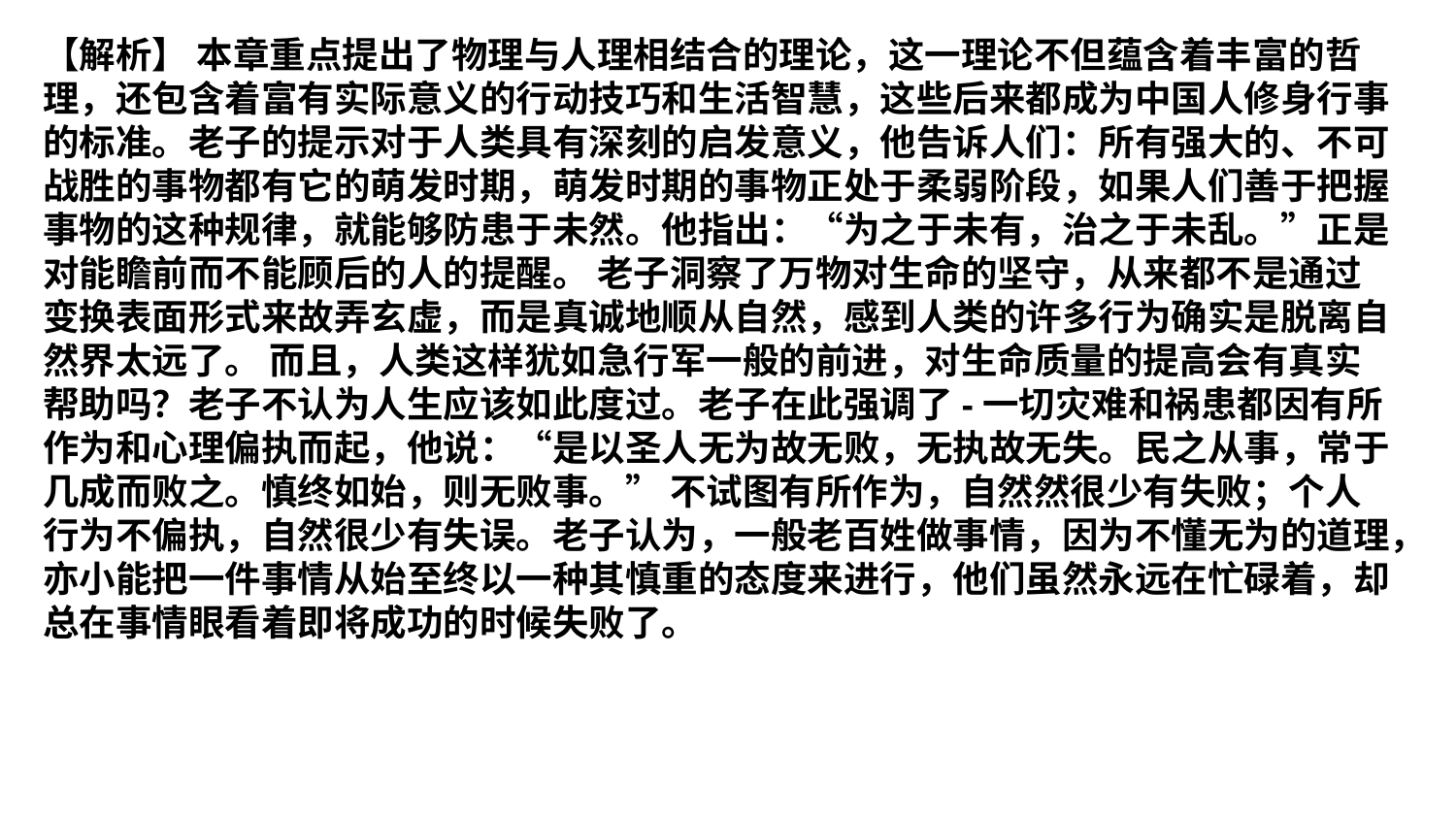

【解析】 本章重点提出了物理与人理相结合的理论，这一理论不但蕴含着丰富的哲理，还包含着富有实际意义的行动技巧和生活智慧，这些后来都成为中国人修身行事的标准。老子的提示对于人类具有深刻的启发意义，他告诉人们：所有强大的、不可战胜的事物都有它的萌发时期，萌发时期的事物正处于柔弱阶段，如果人们善于把握事物的这种规律，就能够防患于未然。他指出：“为之于未有，治之于未乱。”正是对能瞻前而不能顾后的人的提醒。 老子洞察了万物对生命的坚守，从来都不是通过变换表面形式来故弄玄虚，而是真诚地顺从自然，感到人类的许多行为确实是脱离自然界太远了。 而且，人类这样犹如急行军一般的前进，对生命质量的提高会有真实帮助吗？老子不认为人生应该如此度过。老子在此强调了-一切灾难和祸患都因有所作为和心理偏执而起，他说：“是以圣人无为故无败，无执故无失。民之从事，常于几成而败之。慎终如始，则无败事。” 不试图有所作为，自然然很少有失败；个人行为不偏执，自然很少有失误。老子认为，一般老百姓做事情，因为不懂无为的道理，亦小能把一件事情从始至终以一种其慎重的态度来进行，他们虽然永远在忙碌着，却总在事情眼看着即将成功的时候失败了。